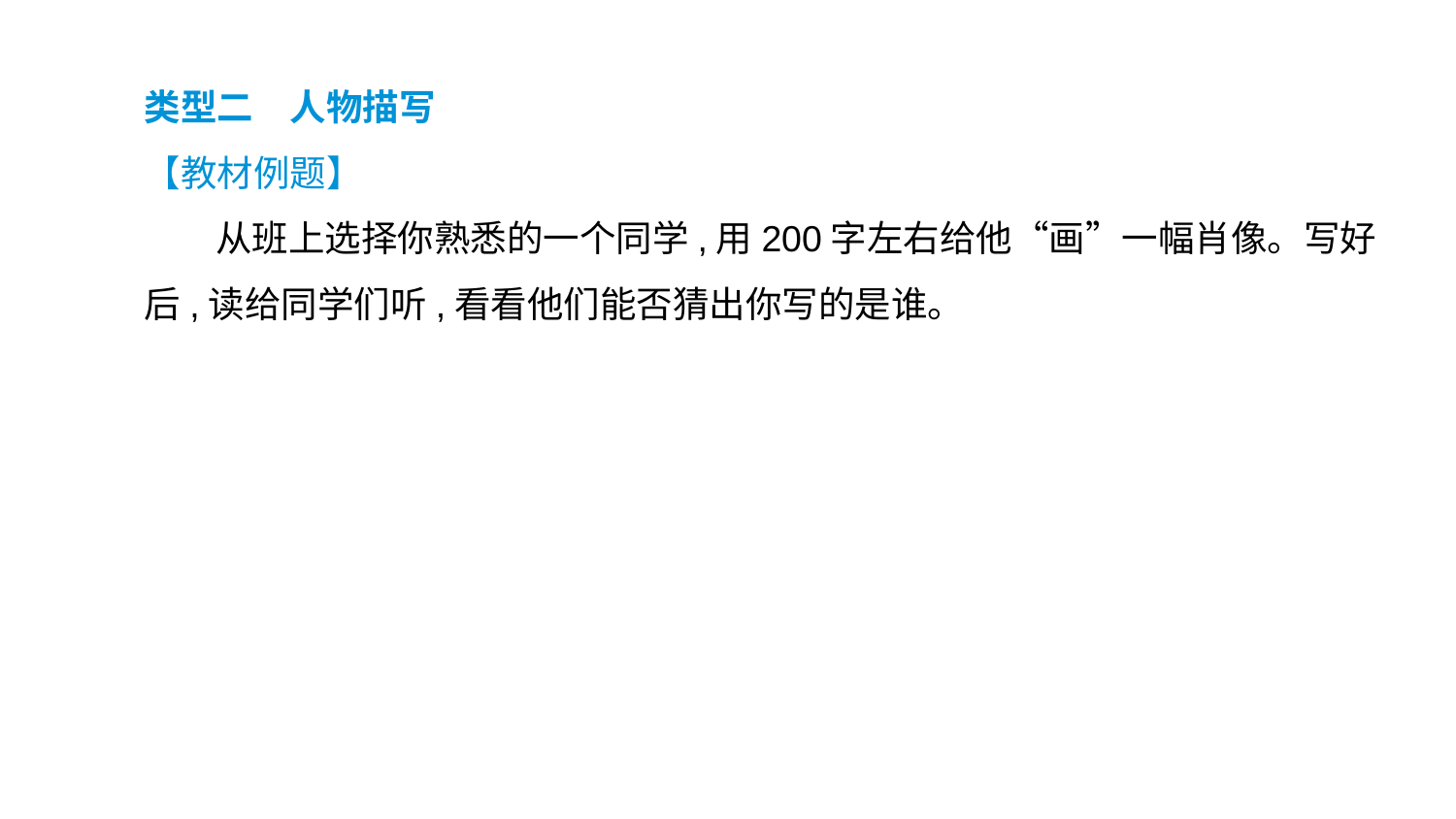

类型二　人物描写
【教材例题】
从班上选择你熟悉的一个同学,用200字左右给他“画”一幅肖像。写好后,读给同学们听,看看他们能否猜出你写的是谁。